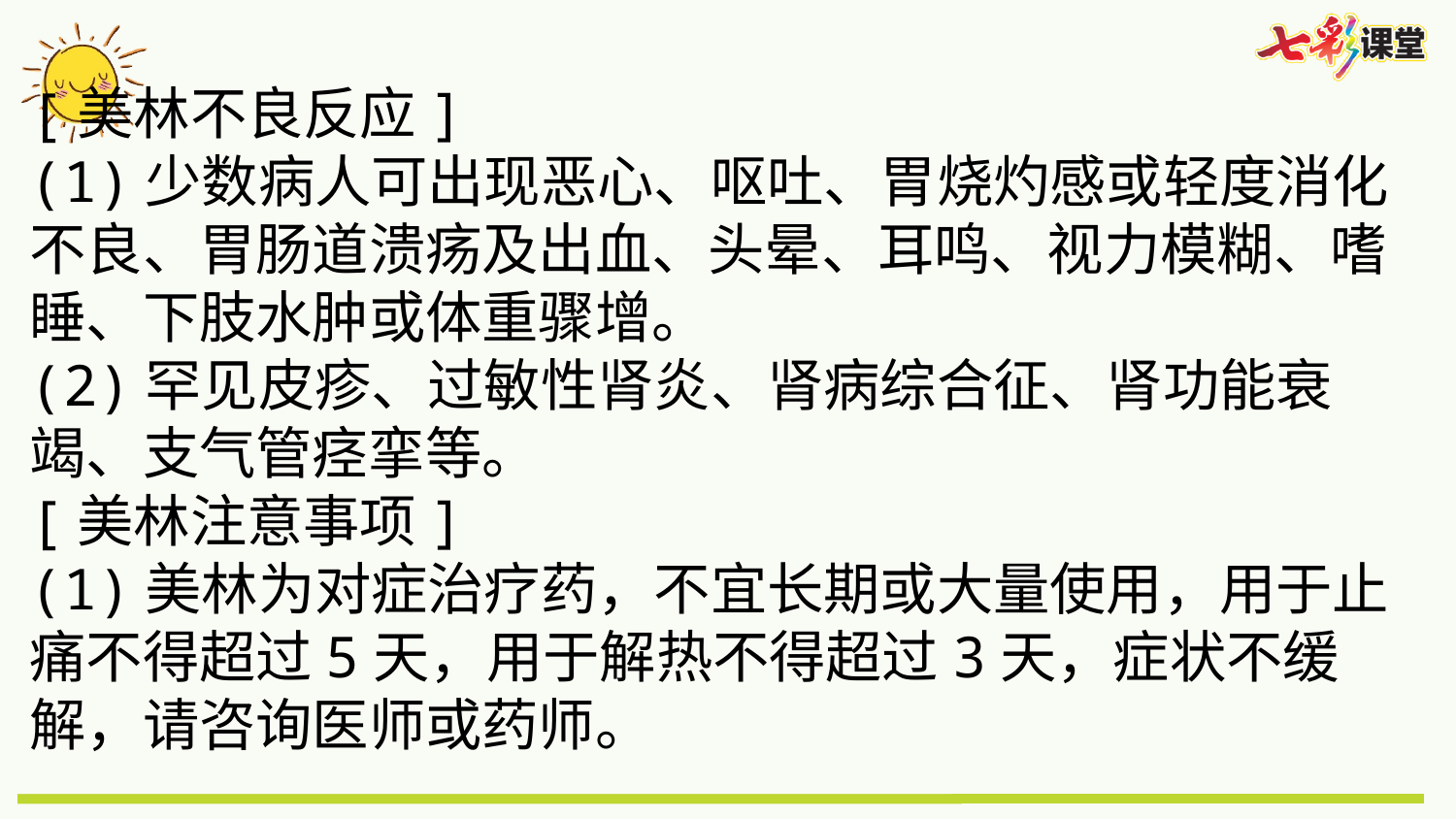

[美林不良反应]
(1)少数病人可出现恶心、呕吐、胃烧灼感或轻度消化不良、胃肠道溃疡及出血、头晕、耳鸣、视力模糊、嗜睡、下肢水肿或体重骤增。
(2)罕见皮疹、过敏性肾炎、肾病综合征、肾功能衰竭、支气管痉挛等。
[美林注意事项]
(1)美林为对症治疗药，不宜长期或大量使用，用于止痛不得超过5天，用于解热不得超过3天，症状不缓解，请咨询医师或药师。